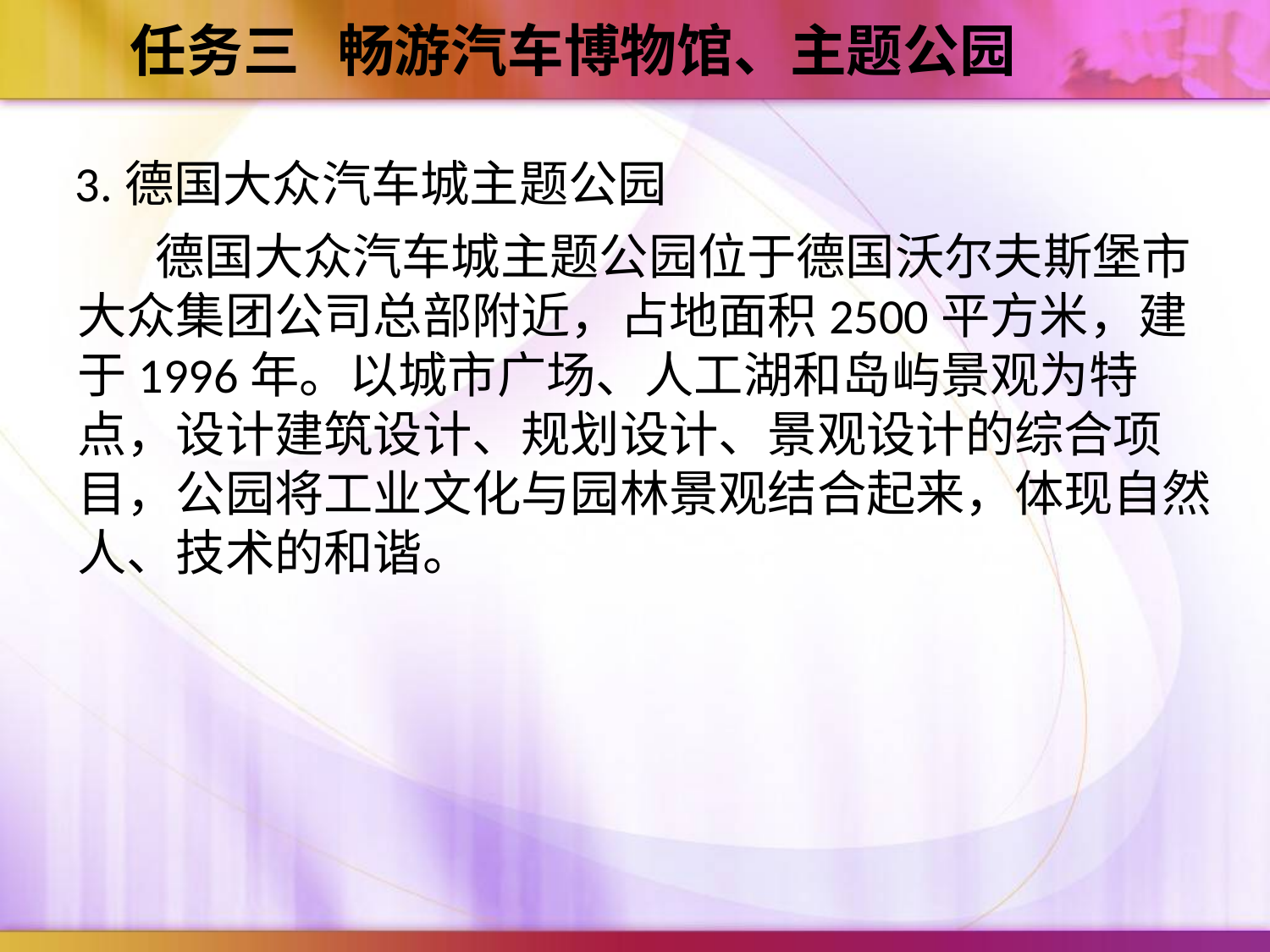

任务三   畅游汽车博物馆、主题公园
3.德国大众汽车城主题公园
      德国大众汽车城主题公园位于德国沃尔夫斯堡市大众集团公司总部附近，占地面积2500平方米，建于1996年。以城市广场、人工湖和岛屿景观为特点，设计建筑设计、规划设计、景观设计的综合项目，公园将工业文化与园林景观结合起来，体现自然人、技术的和谐。